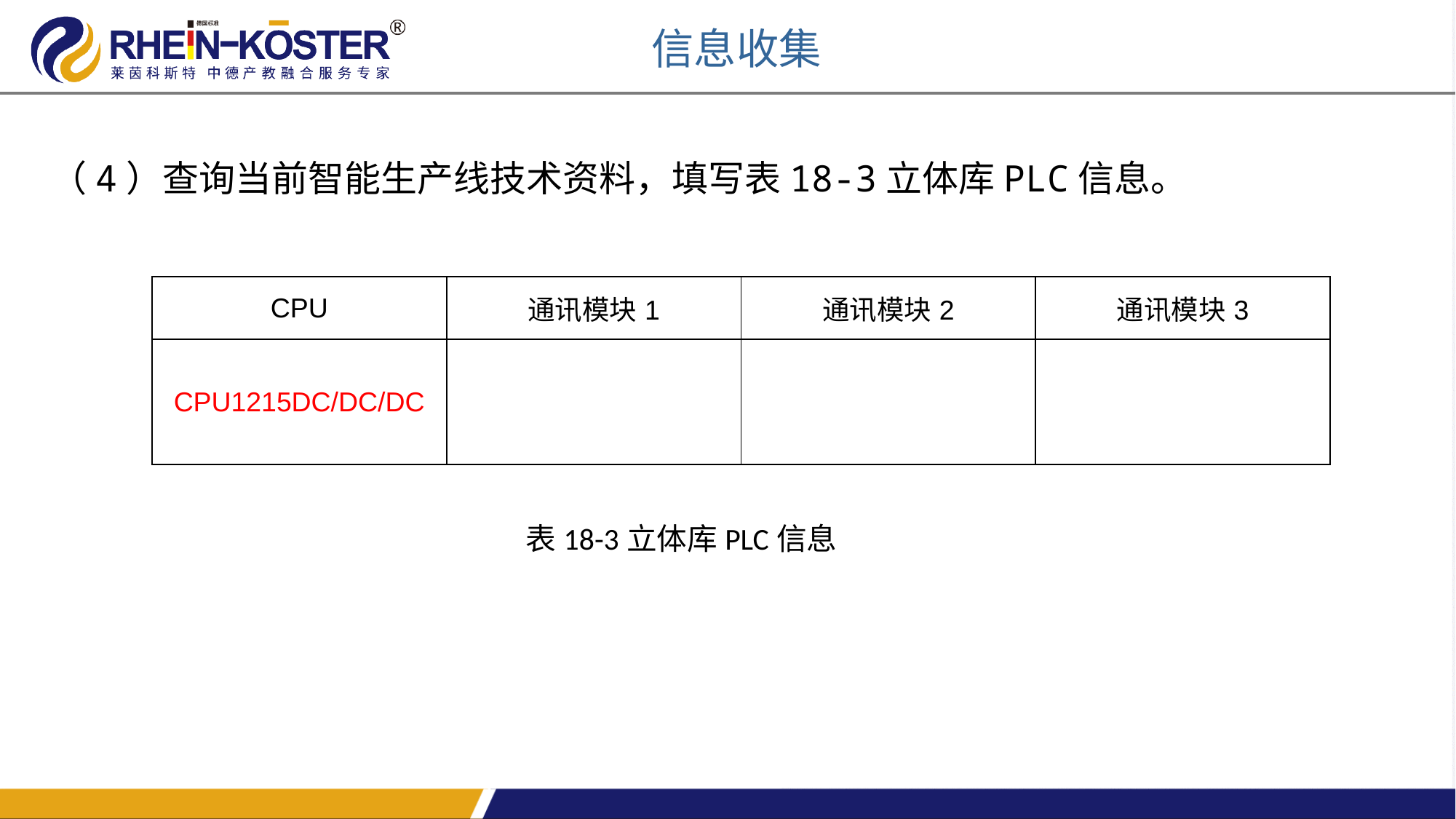

信息收集
（4）查询当前智能生产线技术资料，填写表18-3立体库PLC信息。
| CPU | 通讯模块1 | 通讯模块2 | 通讯模块3 |
| --- | --- | --- | --- |
| CPU1215DC/DC/DC |  |  |  |
表18-3立体库PLC信息